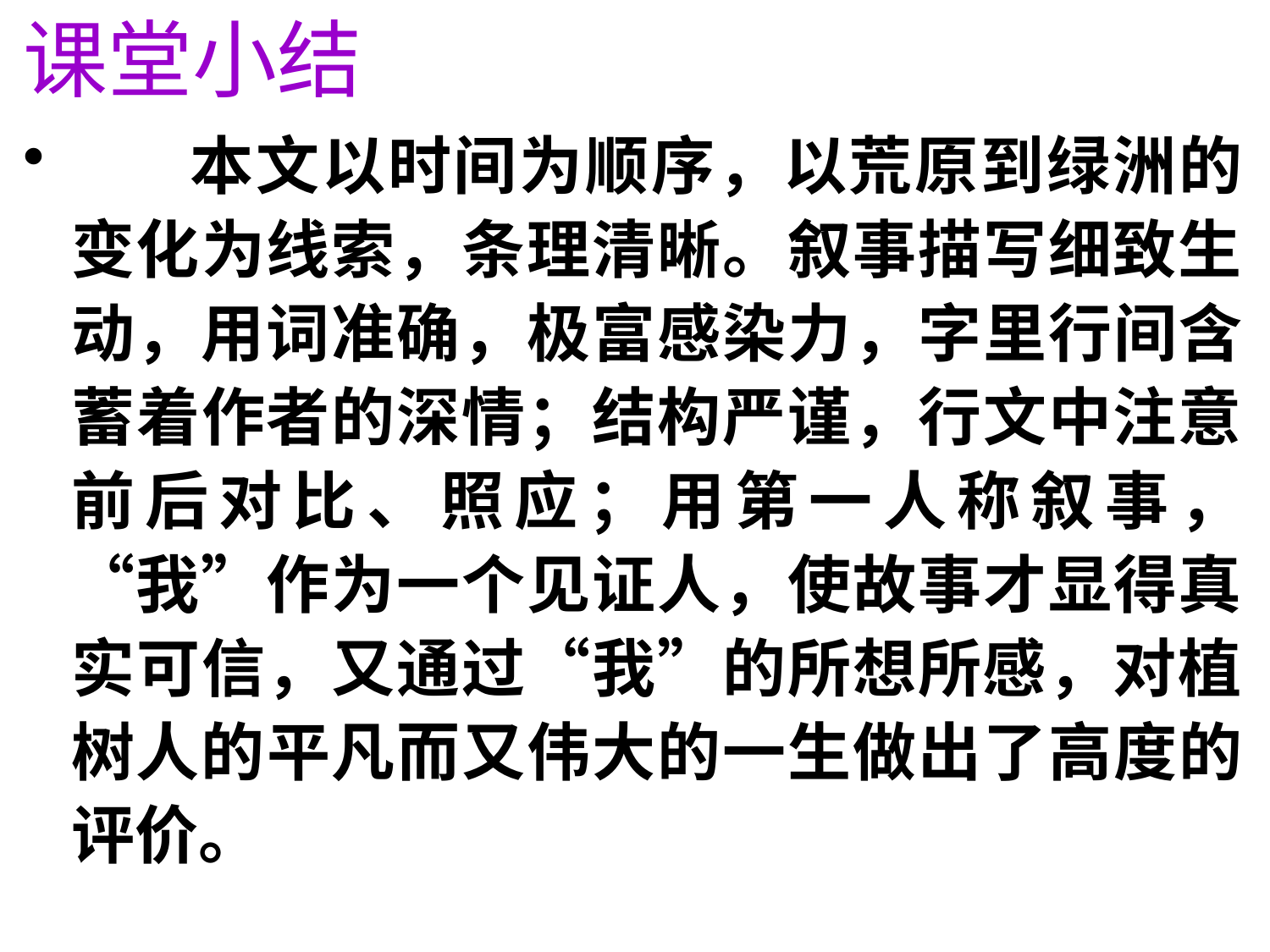

# 课堂小结
      本文以时间为顺序，以荒原到绿洲的变化为线索，条理清晰。叙事描写细致生动，用词准确，极富感染力，字里行间含蓄着作者的深情；结构严谨，行文中注意前后对比、照应；用第一人称叙事，“我”作为一个见证人，使故事才显得真实可信，又通过“我”的所想所感，对植树人的平凡而又伟大的一生做出了高度的评价。